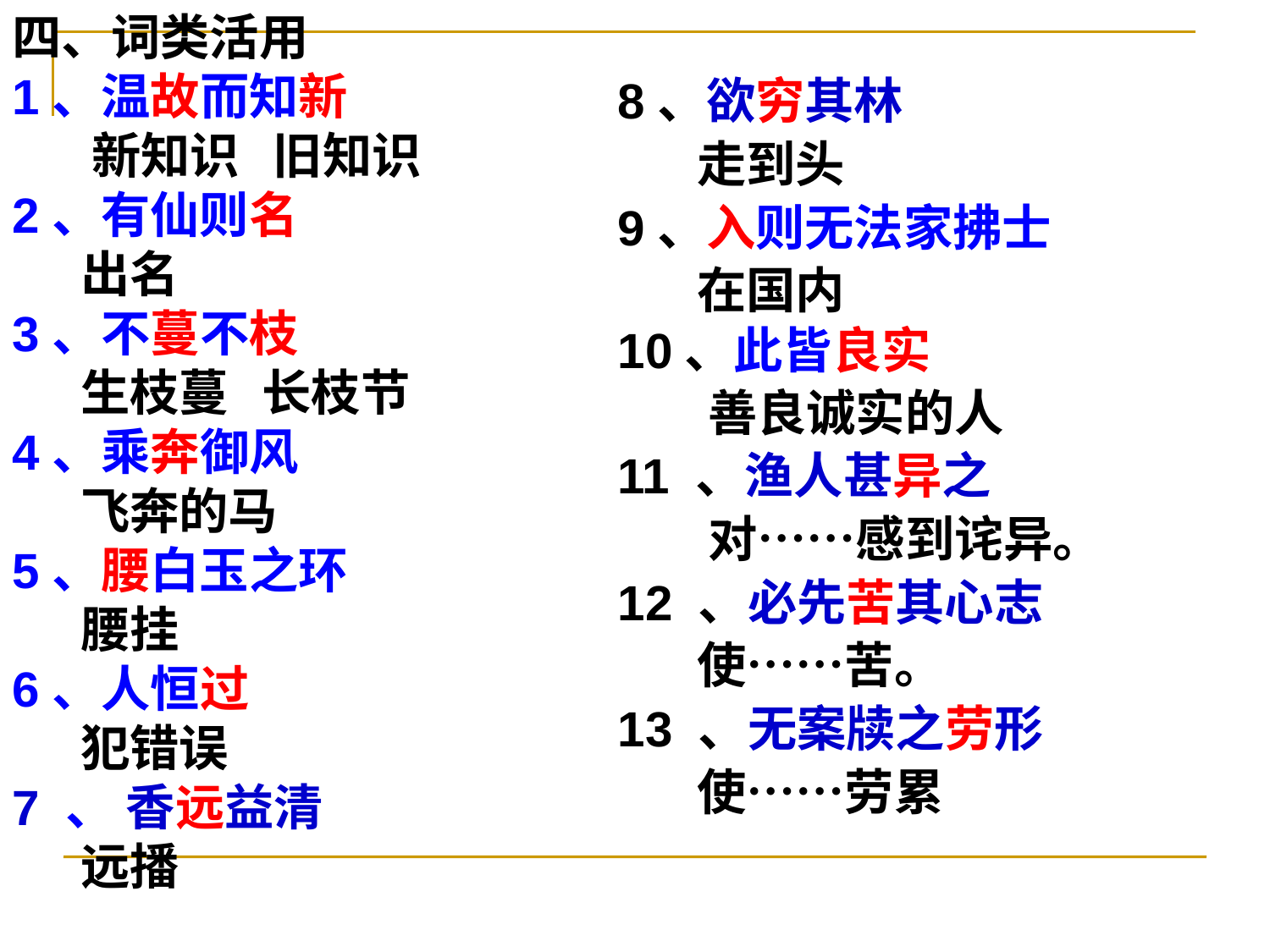

四、词类活用
1、温故而知新
      新知识   旧知识
2、有仙则名
     出名
3、不蔓不枝
     生枝蔓   长枝节
4、乘奔御风
     飞奔的马
5、腰白玉之环
     腰挂
6、人恒过
     犯错误
7 、 香远益清
     远播

8、欲穷其林
      走到头
9、入则无法家拂士
      在国内
10、此皆良实
       善良诚实的人
11 、渔人甚异之
       对……感到诧异。
12 、必先苦其心志
      使……苦。
13 、无案牍之劳形
      使……劳累